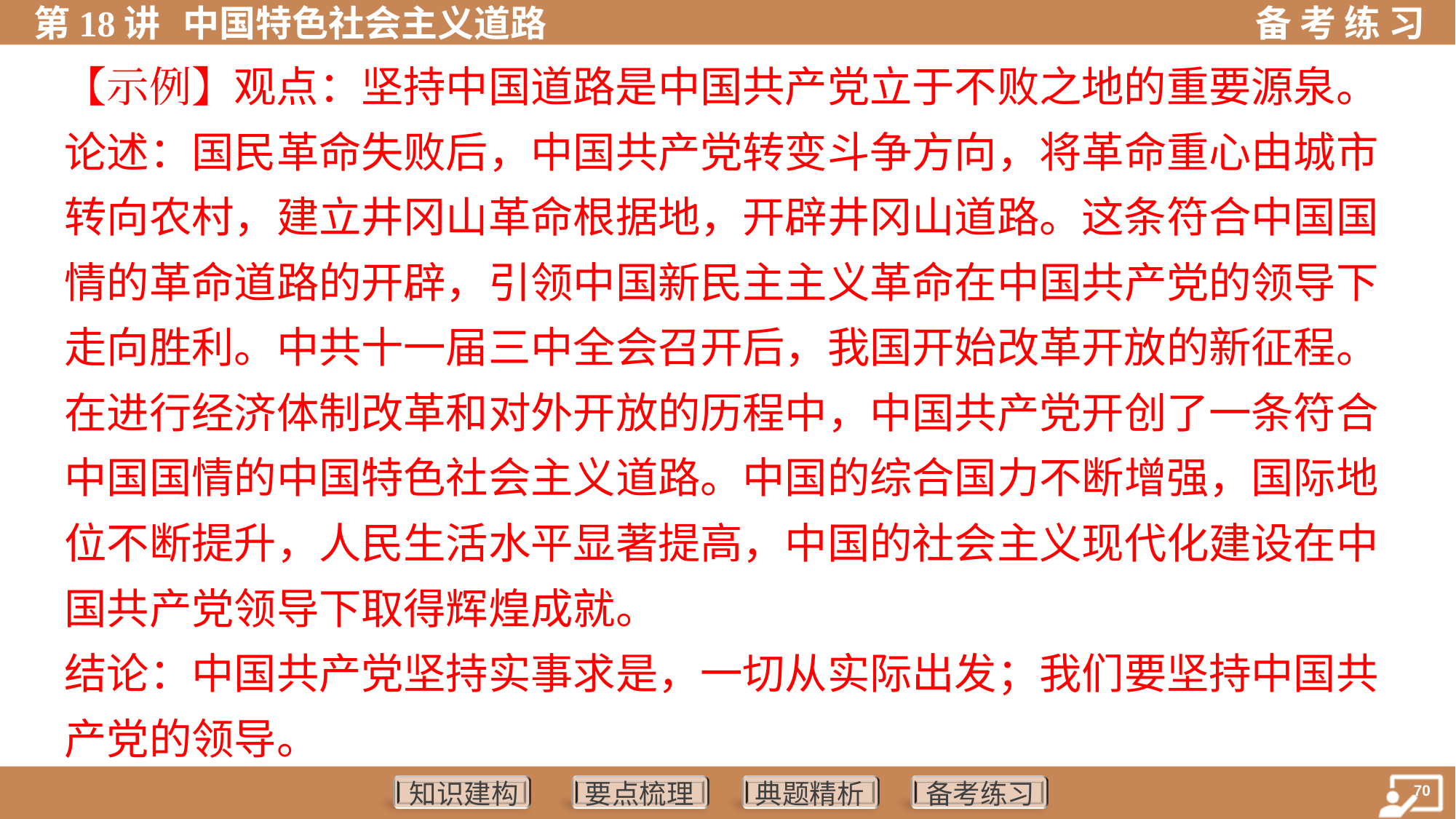

【示例】观点：坚持中国道路是中国共产党立于不败之地的重要源泉。
论述：国民革命失败后，中国共产党转变斗争方向，将革命重心由城市
转向农村，建立井冈山革命根据地，开辟井冈山道路。这条符合中国国
情的革命道路的开辟，引领中国新民主主义革命在中国共产党的领导下
走向胜利。中共十一届三中全会召开后，我国开始改革开放的新征程。
在进行经济体制改革和对外开放的历程中，中国共产党开创了一条符合
中国国情的中国特色社会主义道路。中国的综合国力不断增强，国际地
位不断提升，人民生活水平显著提高，中国的社会主义现代化建设在中
国共产党领导下取得辉煌成就。
结论：中国共产党坚持实事求是，一切从实际出发；我们要坚持中国共
产党的领导。